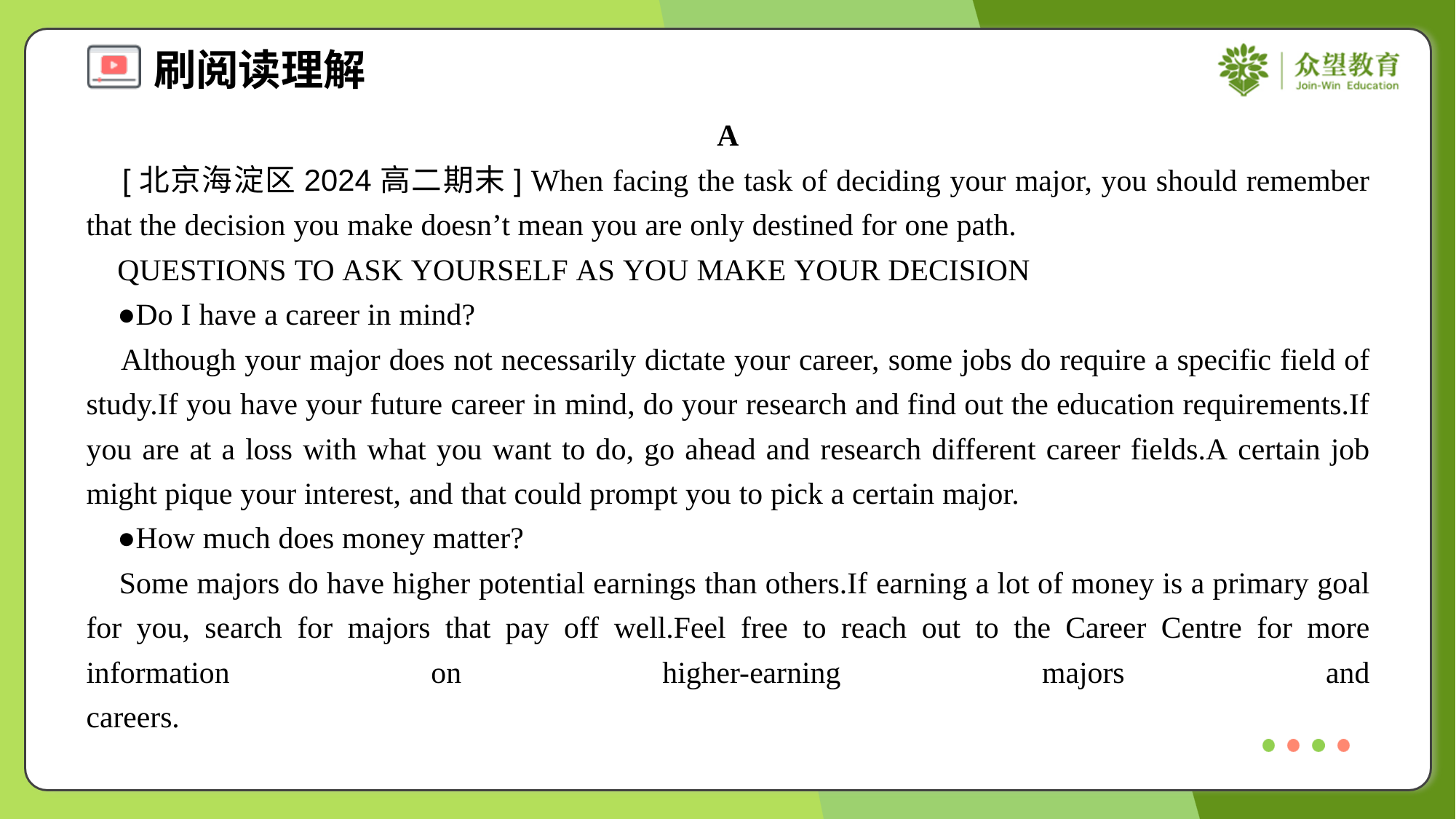

A
    [北京海淀区2024高二期末] When facing the task of deciding your major, you should remember that the decision you make doesn’t mean you are only destined for one path.
    QUESTIONS TO ASK YOURSELF AS YOU MAKE YOUR DECISION
    ●Do I have a career in mind?
    Although your major does not necessarily dictate your career, some jobs do require a specific field of study.If you have your future career in mind, do your research and find out the education requirements.If you are at a loss with what you want to do, go ahead and research different career fields.A certain job might pique your interest, and that could prompt you to pick a certain major.
    ●How much does money matter?
    Some majors do have higher potential earnings than others.If earning a lot of money is a primary goal for you, search for majors that pay off well.Feel free to reach out to the Career Centre for more information on higher-earning majors and careers.#1.1.1.2.1